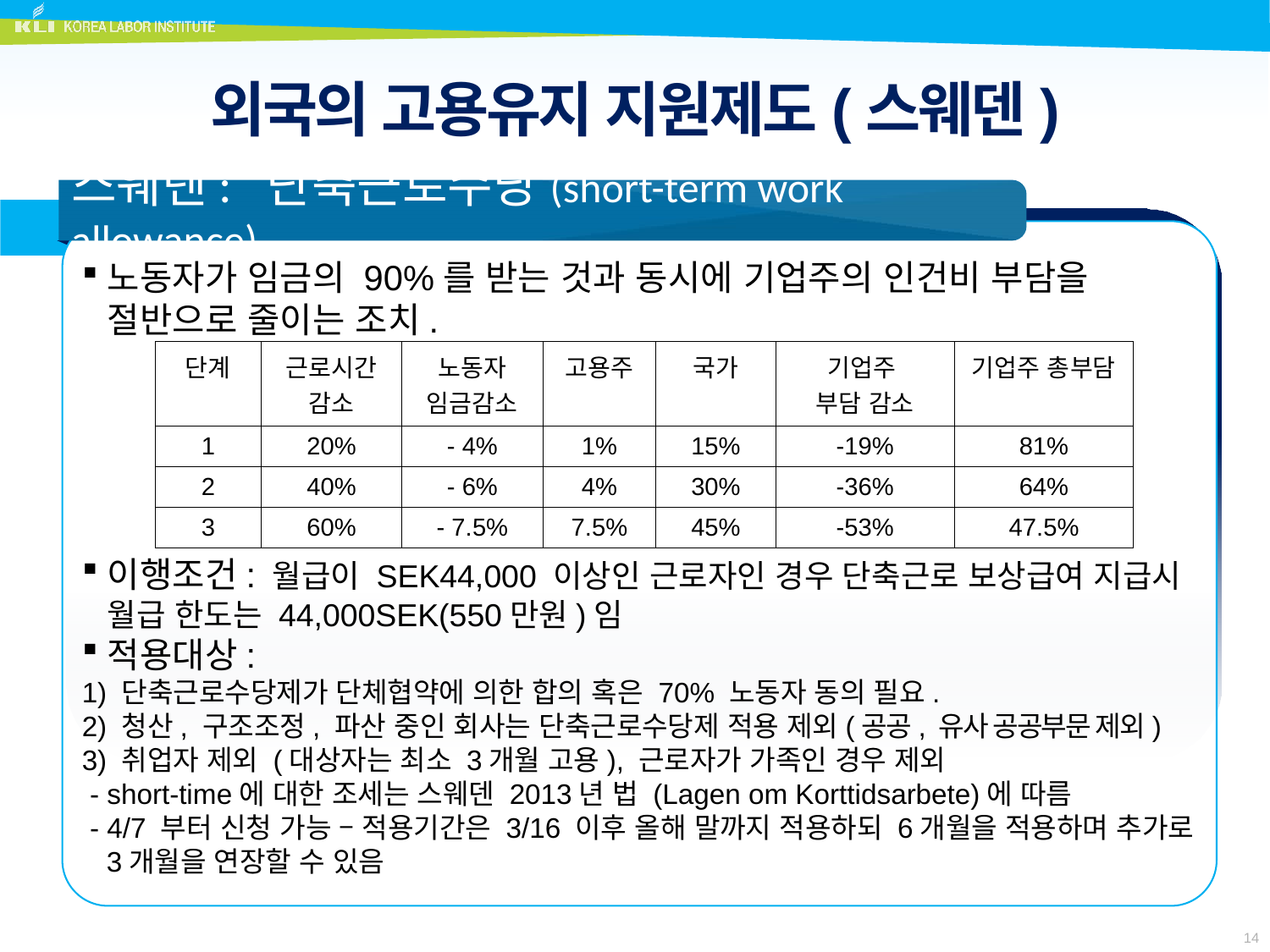

# 외국의 고용유지 지원제도(스웨덴)
스웨덴:  단축근로수당(short-term work allowance)

노동자가 임금의 90%를 받는 것과 동시에 기업주의 인건비 부담을 절반으로 줄이는 조치.

이행조건: 월급이 SEK44,000 이상인 근로자인 경우 단축근로 보상급여 지급시 월급 한도는 44,000SEK(550만원)임
적용대상:
1) 단축근로수당제가 단체협약에 의한 합의 혹은 70% 노동자 동의 필요.
2) 청산, 구조조정, 파산 중인 회사는 단축근로수당제 적용 제외(공공, 유사 공공부문 제외)
3) 취업자 제외 (대상자는 최소 3개월 고용), 근로자가 가족인 경우 제외
 - short-time에 대한 조세는 스웨덴 2013년 법 (Lagen om Korttidsarbete)에 따름
 - 4/7 부터 신청 가능 – 적용기간은 3/16 이후 올해 말까지 적용하되 6개월을 적용하며 추가로 3개월을 연장할 수 있음

| 단계 | 근로시간 감소 | 노동자 임금감소 | 고용주 | 국가 | 기업주 부담 감소 | 기업주 총부담 |
| --- | --- | --- | --- | --- | --- | --- |
| 1 | 20% | - 4% | 1% | 15% | -19% | 81% |
| 2 | 40% | - 6% | 4% | 30% | -36% | 64% |
| 3 | 60% | - 7.5% | 7.5% | 45% | -53% | 47.5% |
14